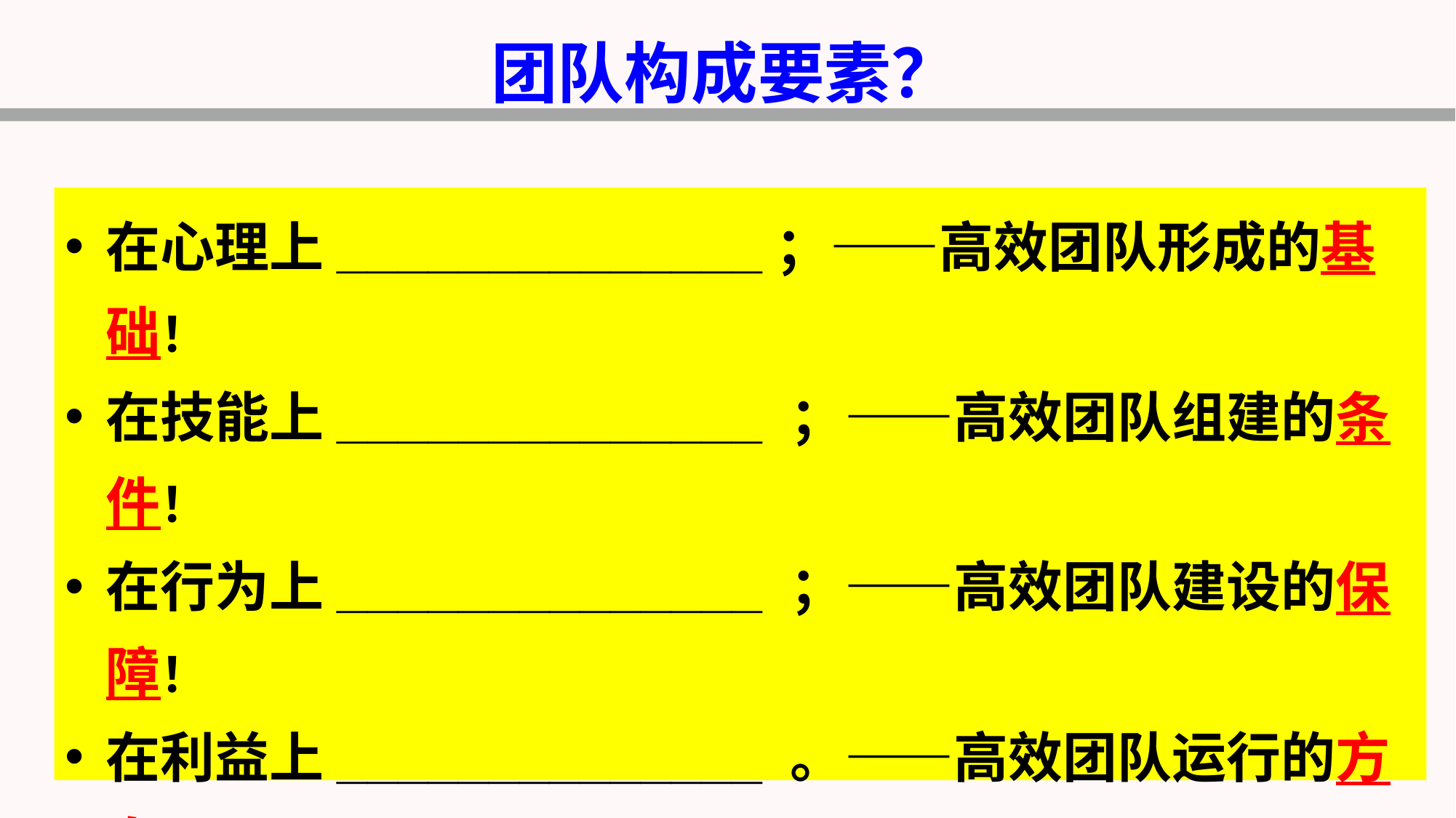

团队构成要素？
在心理上______________；——高效团队形成的基础！
在技能上______________ ；——高效团队组建的条件！
在行为上______________ ；——高效团队建设的保障！
在利益上______________ 。——高效团队运行的方向！
为了_____________，而结合在一起的人群的集合体。